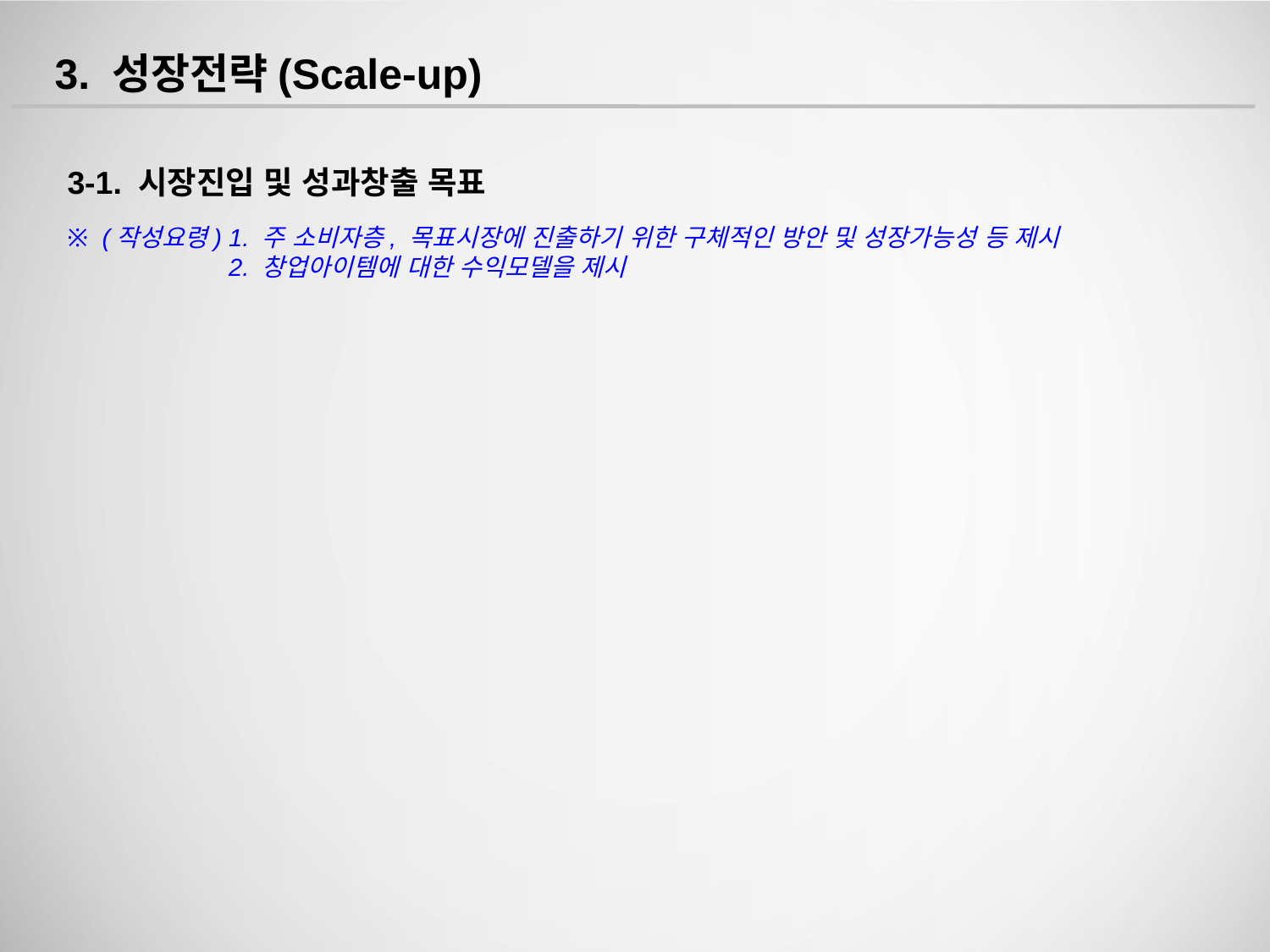

3. 성장전략(Scale-up)
3-1. 시장진입 및 성과창출 목표

※  (작성요령) 1. 주 소비자층, 목표시장에 진출하기 위한 구체적인 방안 및 성장가능성 등 제시
2. 창업아이템에 대한 수익모델을 제시